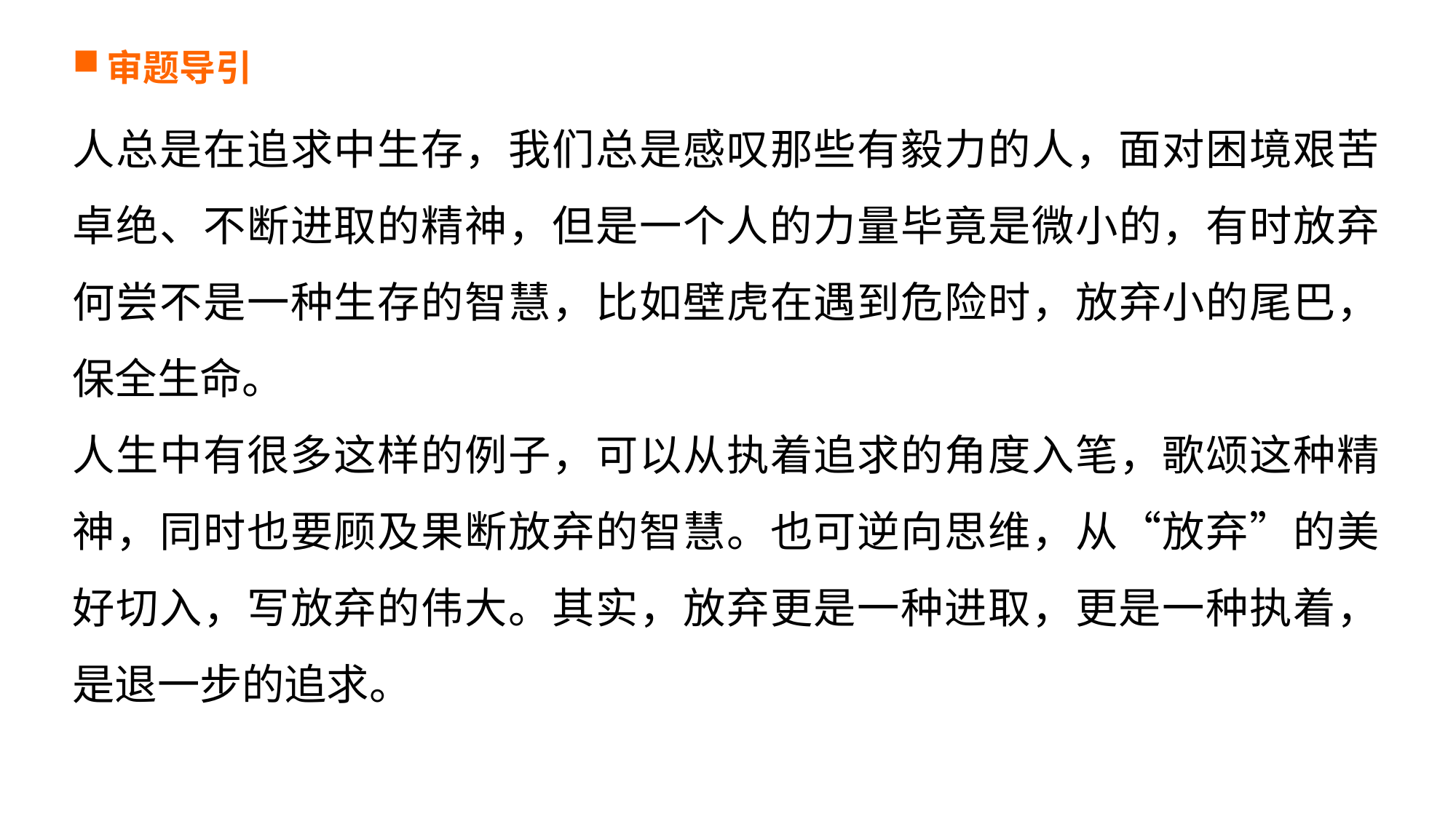

审题导引
人总是在追求中生存，我们总是感叹那些有毅力的人，面对困境艰苦卓绝、不断进取的精神，但是一个人的力量毕竟是微小的，有时放弃何尝不是一种生存的智慧，比如壁虎在遇到危险时，放弃小的尾巴，保全生命。
人生中有很多这样的例子，可以从执着追求的角度入笔，歌颂这种精神，同时也要顾及果断放弃的智慧。也可逆向思维，从“放弃”的美好切入，写放弃的伟大。其实，放弃更是一种进取，更是一种执着，是退一步的追求。